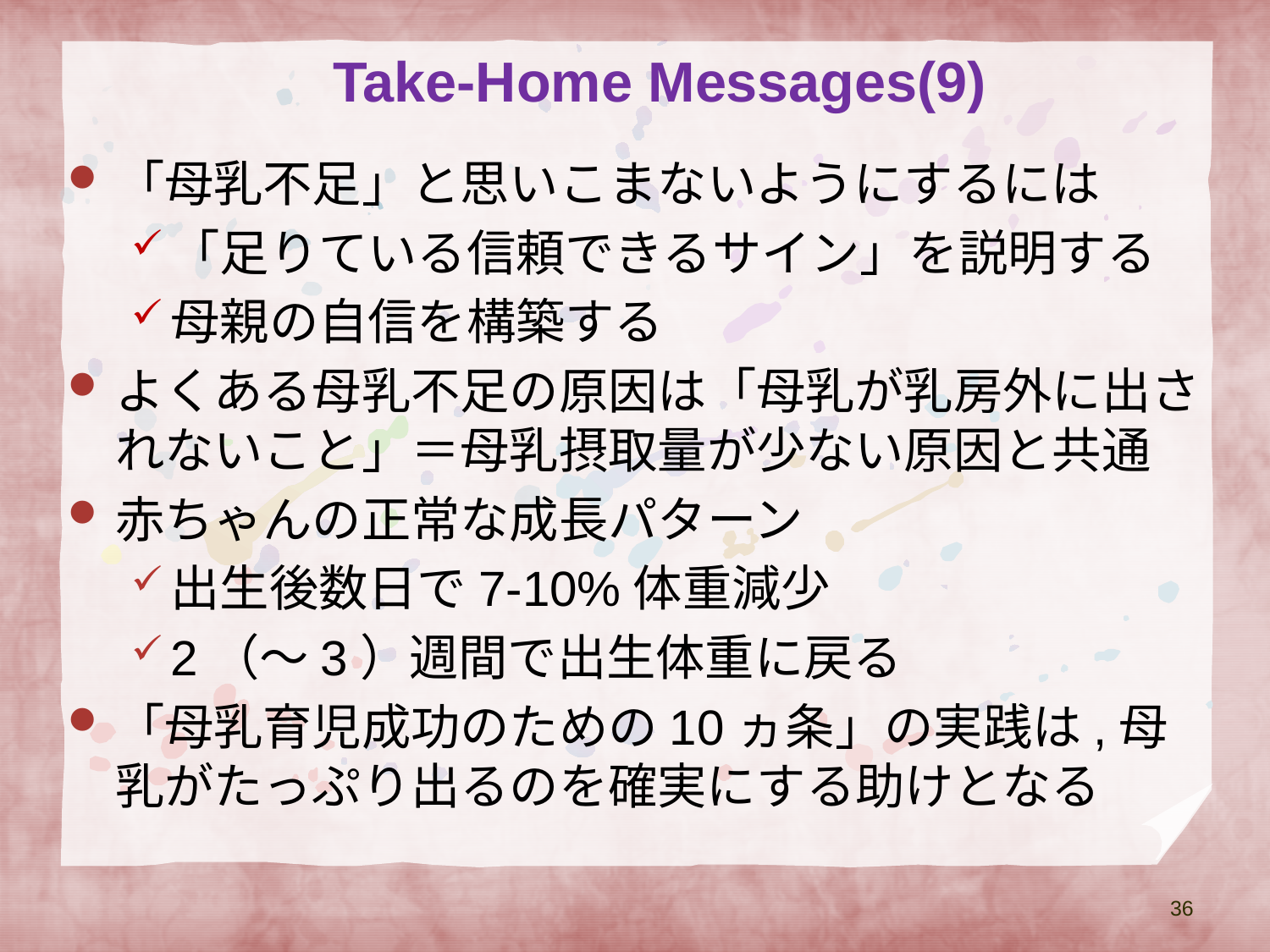

# Take-Home Messages(9)
「母乳不足」と思いこまないようにするには
「足りている信頼できるサイン」を説明する
母親の自信を構築する
よくある母乳不足の原因は「母乳が乳房外に出されないこと」＝母乳摂取量が少ない原因と共通
赤ちゃんの正常な成長パターン
出生後数日で7-10%体重減少
2（〜3）週間で出生体重に戻る
「母乳育児成功のための10ヵ条」の実践は,母乳がたっぷり出るのを確実にする助けとなる

36